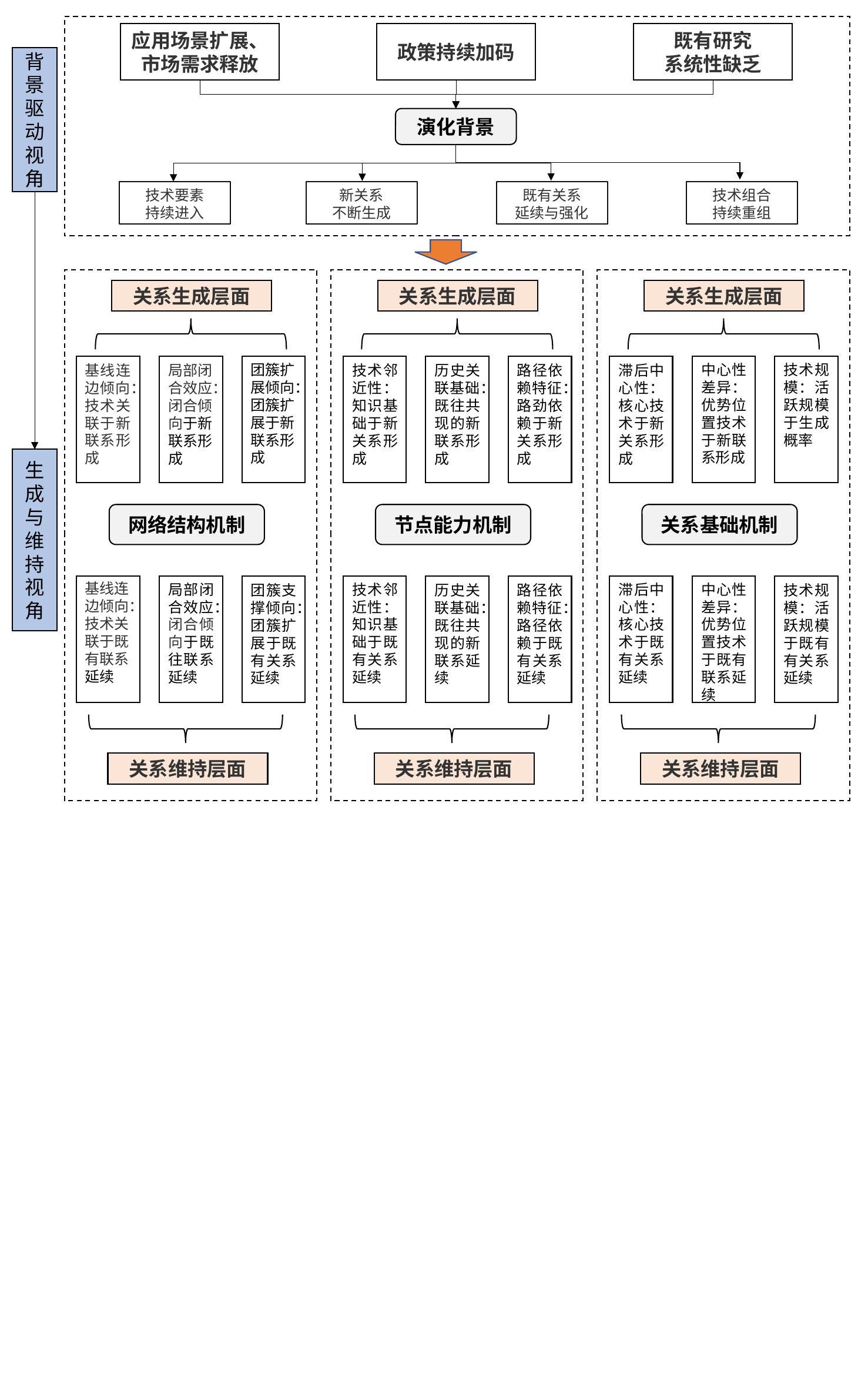

应用场景扩展、市场需求释放
既有研究
系统性缺乏
政策持续加码
背景驱动视角
演化背景
技术要素
持续进入
新关系
不断生成
既有关系
延续与强化
技术组合
持续重组

关系生成层面

网络结构机制

关系维持层面
关系生成层面

节点能力机制

关系维持层面
关系生成层面

关系基础机制

关系维持层面
团簇扩展倾向：团簇扩展于新联系形成
中心性差异：优势位置技术于新联系形成
技术规模：活跃规模于生成概率
基线连边倾向：技术关联于新联系形成

局部闭合效应：闭合倾向于新联系形成
技术邻近性：知识基础于新关系形成
历史关联基础：既往共现的新联系形成
路径依赖特征：路劲依赖于新关系形成

滞后中心性：核心技术于新关系形成
基线连边倾向：技术关联于既有联系延续

局部闭合效应：闭合倾向于既往联系延续

技术邻近性：知识基础于既有关系延续
滞后中心性：核心技术于既有关系延续
中心性差异：优势位置技术于既有联系延续
团簇支撑倾向：团簇扩展于既有关系延续
历史关联基础：既往共现的新联系延续
路径依赖特征：路径依赖于既有关系延续

技术规模：活跃规模于既有有关系延续
生成与维持视角